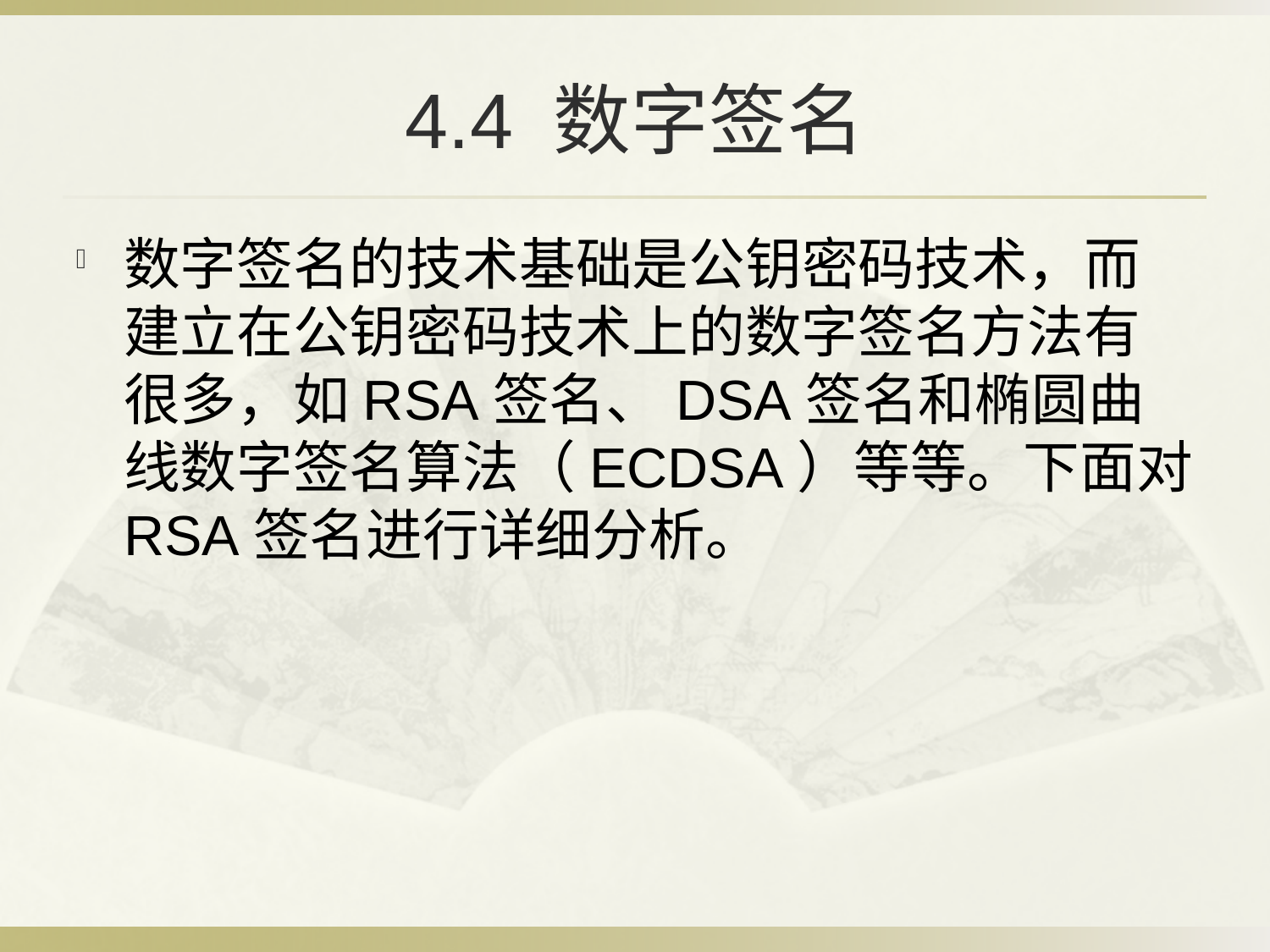

# 4.4 数字签名
数字签名的技术基础是公钥密码技术，而建立在公钥密码技术上的数字签名方法有很多，如RSA签名、DSA签名和椭圆曲线数字签名算法（ECDSA）等等。下面对RSA签名进行详细分析。